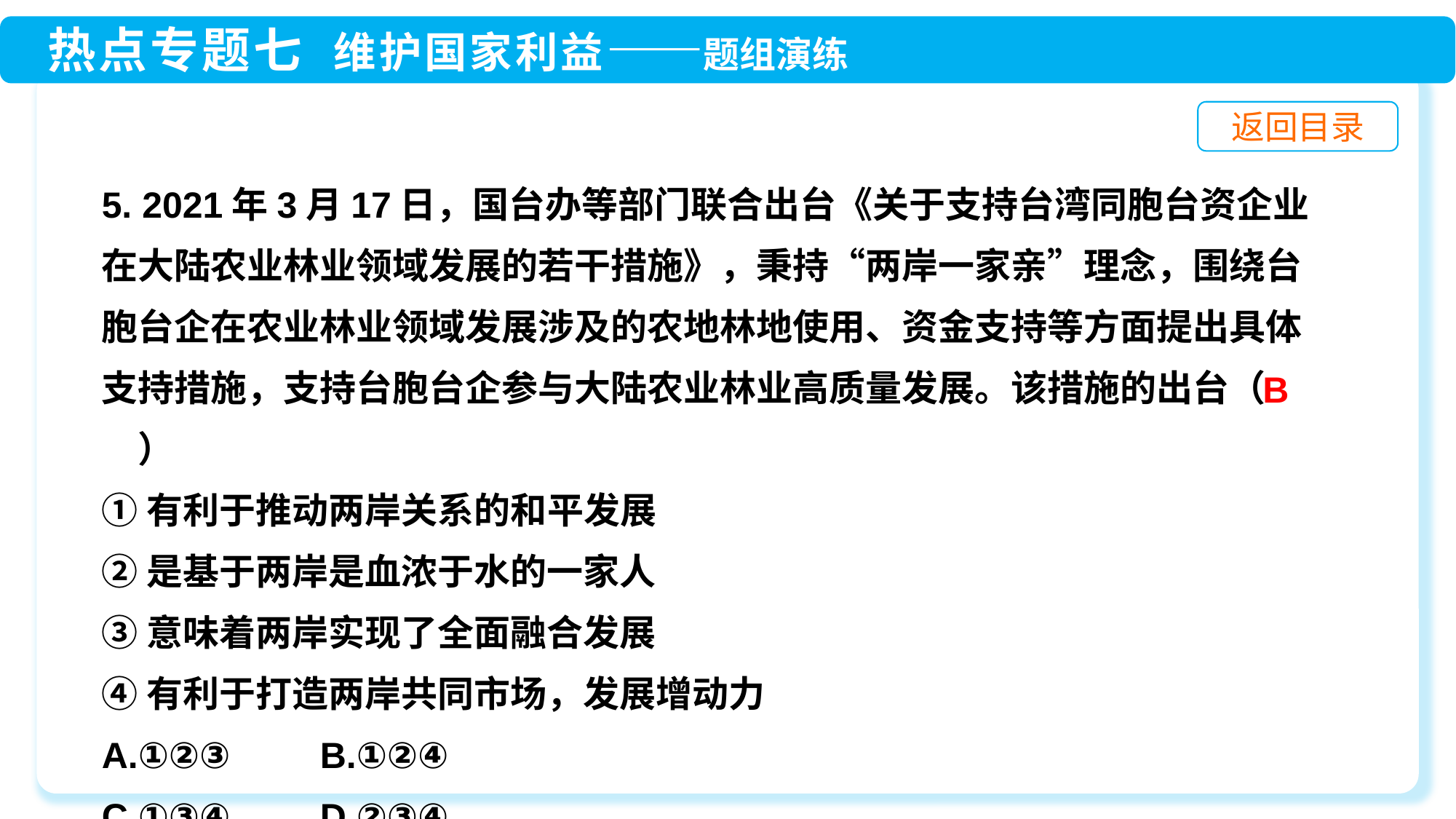

5. 2021年3月17日，国台办等部门联合出台《关于支持台湾同胞台资企业在大陆农业林业领域发展的若干措施》，秉持“两岸一家亲”理念，围绕台胞台企在农业林业领域发展涉及的农地林地使用、资金支持等方面提出具体支持措施，支持台胞台企参与大陆农业林业高质量发展。该措施的出台（　　）
①有利于推动两岸关系的和平发展
②是基于两岸是血浓于水的一家人
③意味着两岸实现了全面融合发展
④有利于打造两岸共同市场，发展增动力
A.①②③	B.①②④
C.①③④	D.②③④
B